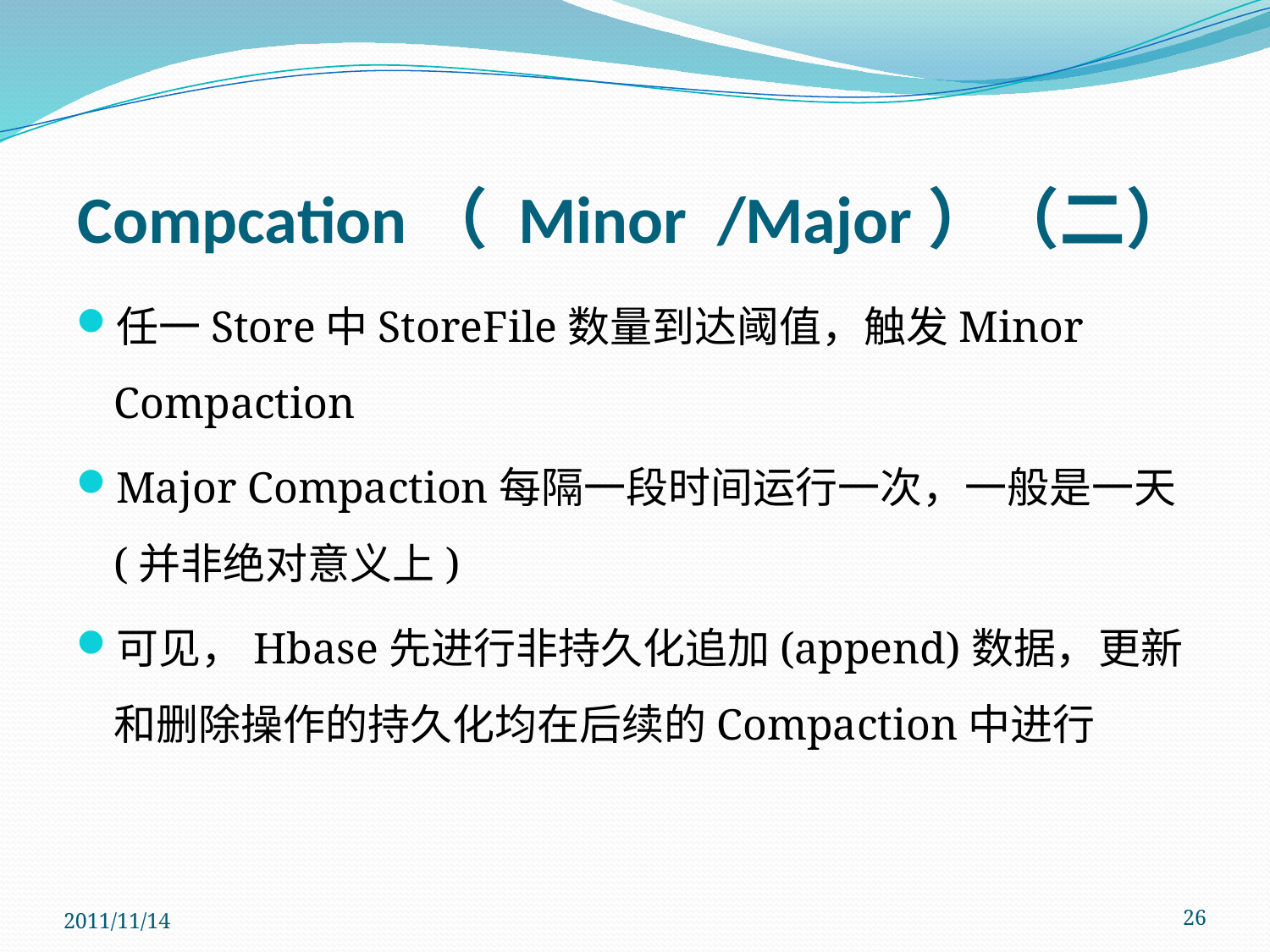

# Compcation（ Minor  /Major）（二）
任一Store中StoreFile数量到达阈值，触发Minor Compaction
Major Compaction每隔一段时间运行一次，一般是一天(并非绝对意义上)
可见，Hbase先进行非持久化追加(append)数据，更新和删除操作的持久化均在后续的Compaction中进行

2011/11/14
26